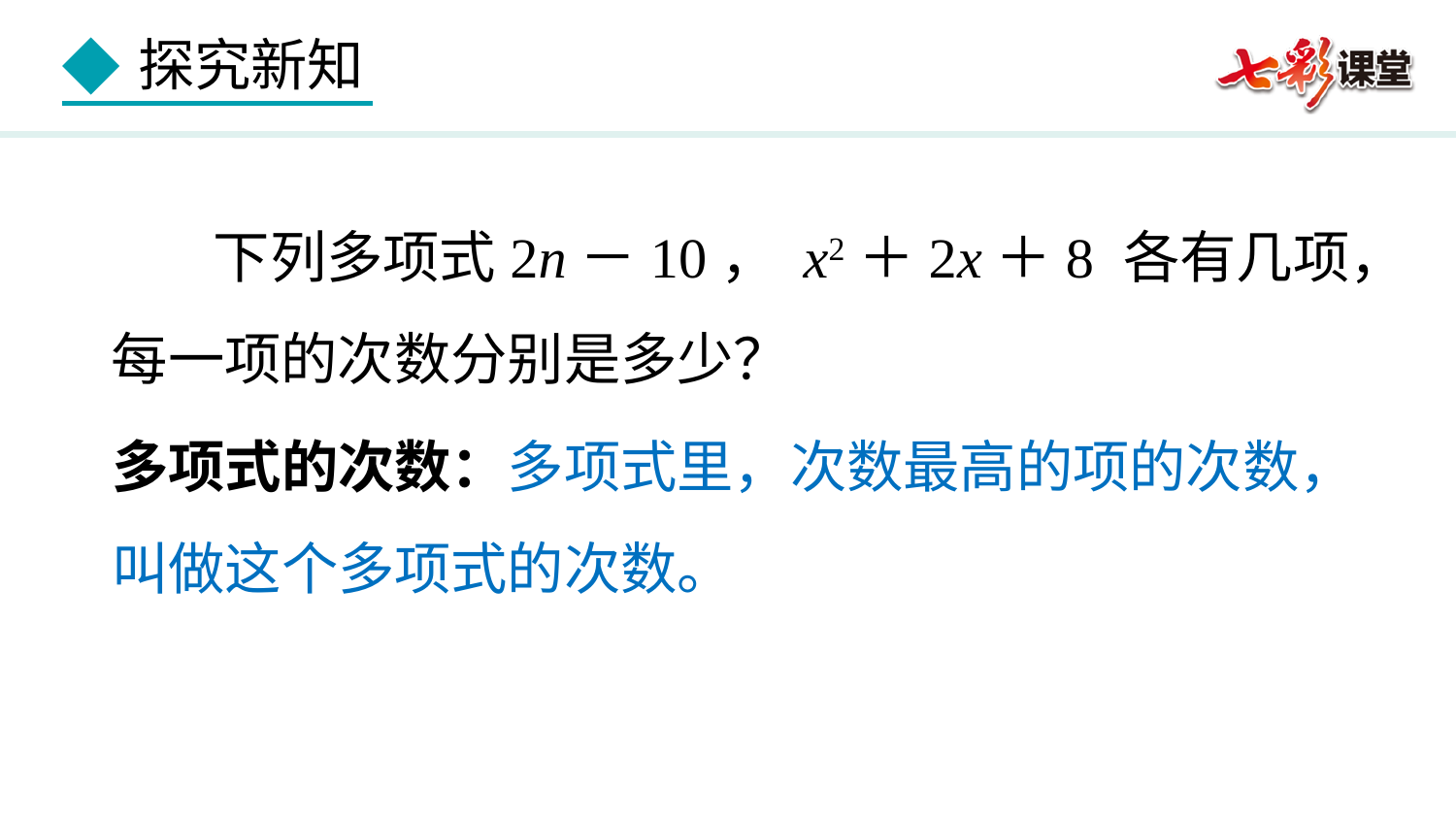

下列多项式2n－10， x2＋2x＋8 各有几项，每一项的次数分别是多少？
多项式的次数：多项式里，次数最高的项的次数，叫做这个多项式的次数。